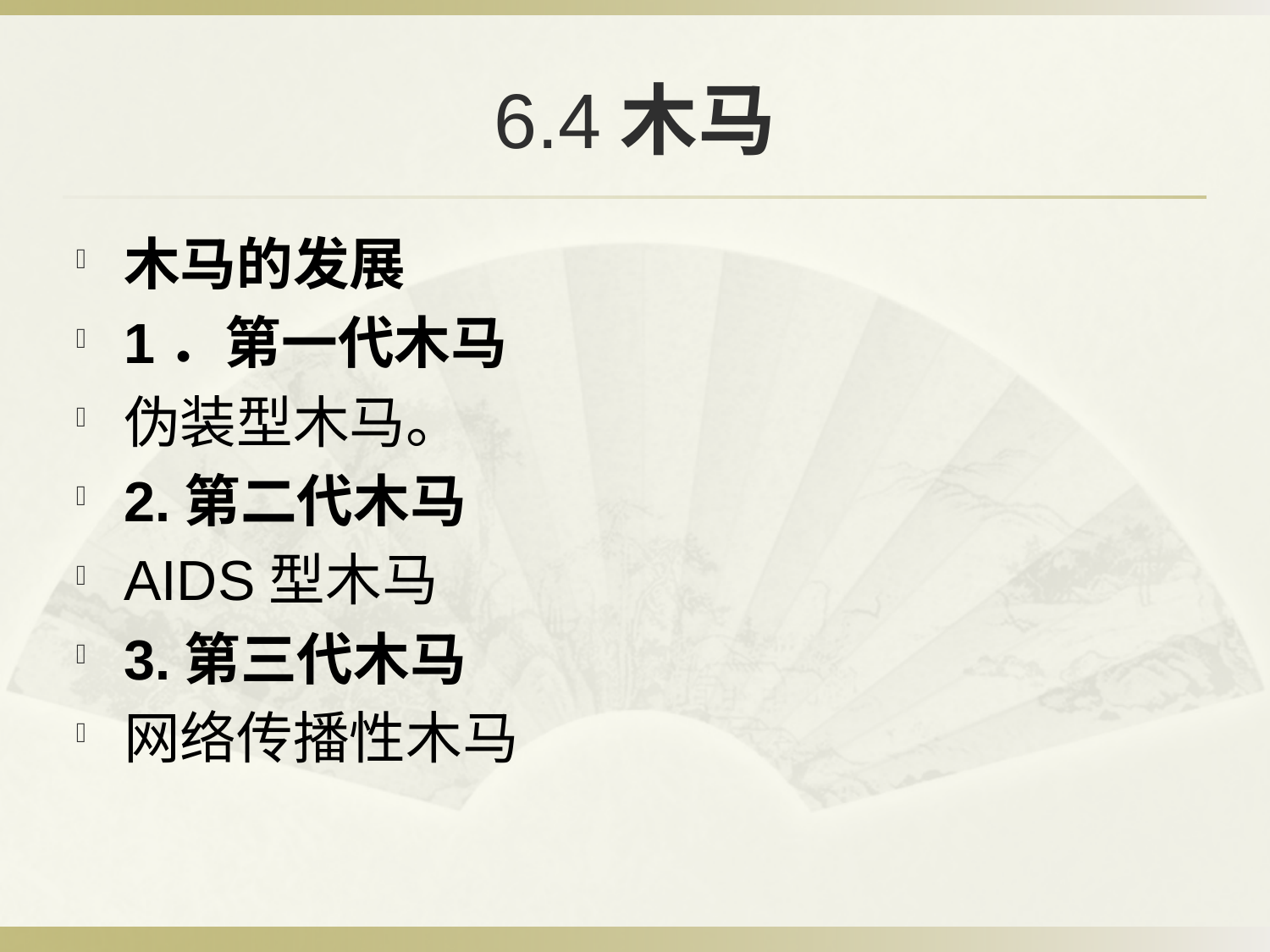

# 6.4木马
木马的发展
1．第一代木马
伪装型木马。
2.第二代木马
AIDS型木马
3.第三代木马
网络传播性木马